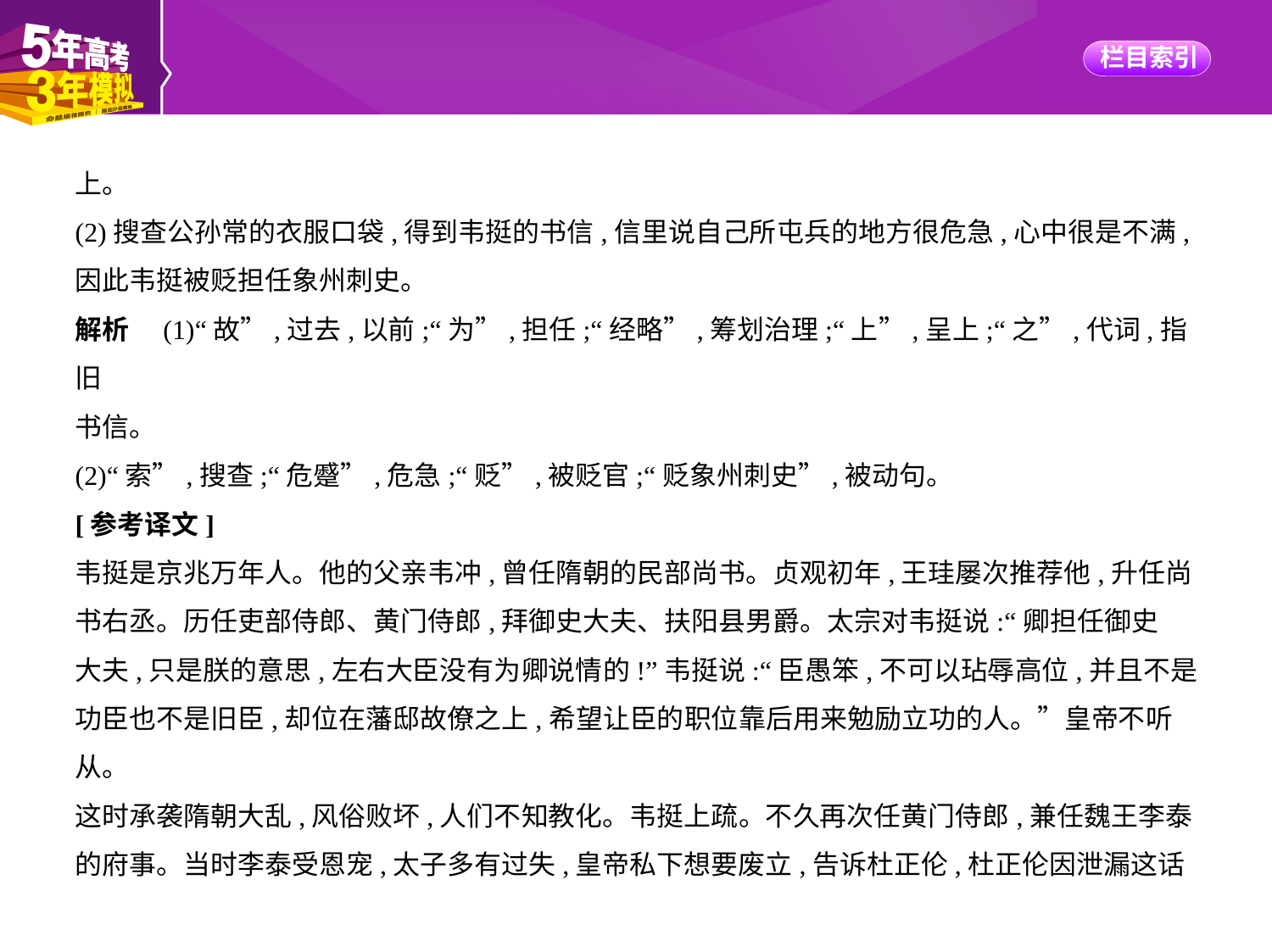

上。
(2)搜查公孙常的衣服口袋,得到韦挺的书信,信里说自己所屯兵的地方很危急,心中很是不满,
因此韦挺被贬担任象州刺史。
解析　(1)“故”,过去,以前;“为”,担任;“经略”,筹划治理;“上”,呈上;“之”,代词,指旧
书信。
(2)“索”,搜查;“危蹙”,危急;“贬”,被贬官;“贬象州刺史”,被动句。
[参考译文]
韦挺是京兆万年人。他的父亲韦冲,曾任隋朝的民部尚书。贞观初年,王珪屡次推荐他,升任尚
书右丞。历任吏部侍郎、黄门侍郎,拜御史大夫、扶阳县男爵。太宗对韦挺说:“卿担任御史
大夫,只是朕的意思,左右大臣没有为卿说情的!”韦挺说:“臣愚笨,不可以玷辱高位,并且不是
功臣也不是旧臣,却位在藩邸故僚之上,希望让臣的职位靠后用来勉励立功的人。”皇帝不听
从。
这时承袭隋朝大乱,风俗败坏,人们不知教化。韦挺上疏。不久再次任黄门侍郎,兼任魏王李泰
的府事。当时李泰受恩宠,太子多有过失,皇帝私下想要废立,告诉杜正伦,杜正伦因泄漏这话